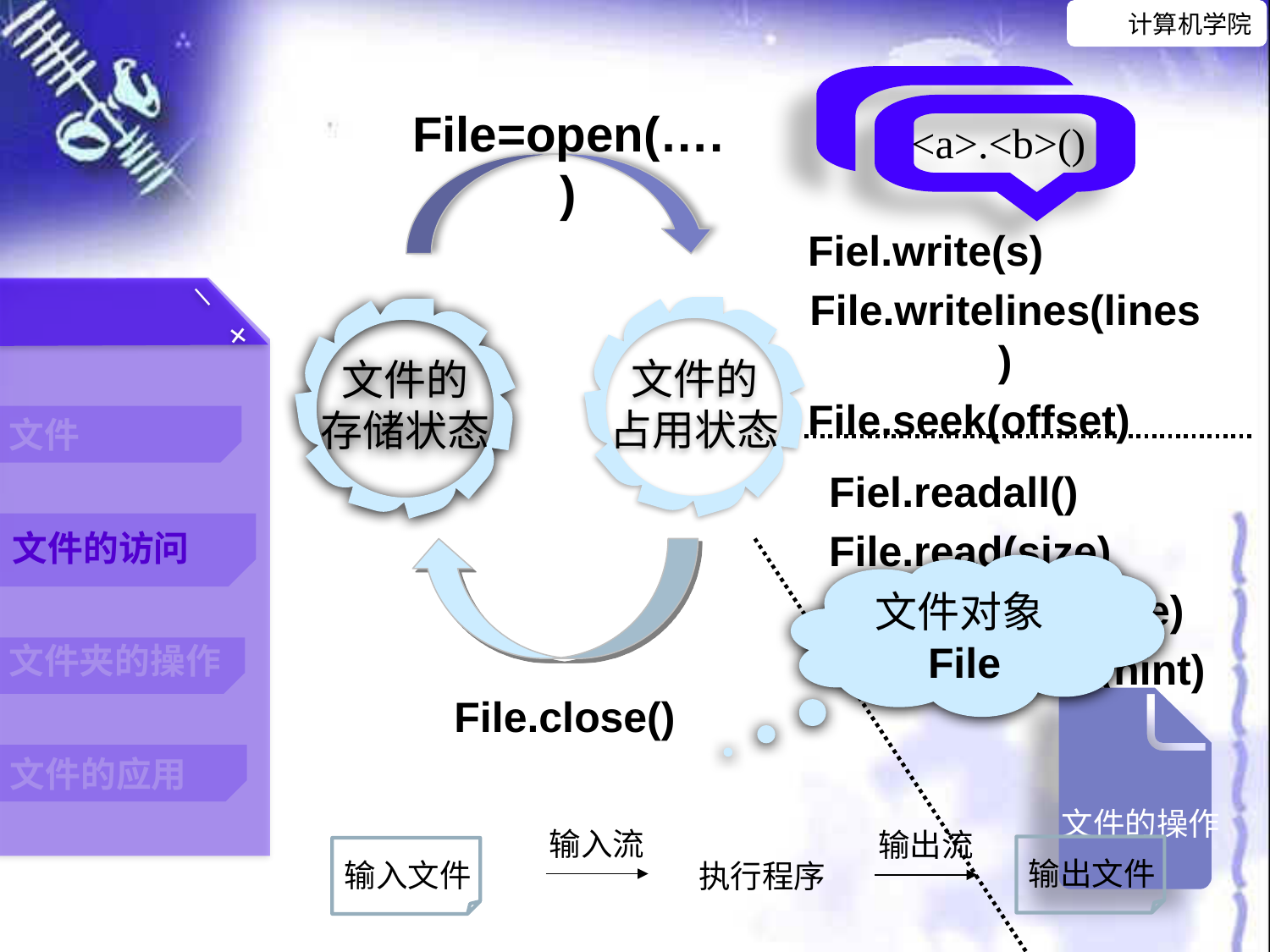

<a>.<b>()
File=open(….)

Fiel.write(s)
File.writelines(lines)
File.seek(offset)
文件的
占用状态
文件的
存储状态
Fiel.readall()
File.read(size)
File.readline(size)
File.readlines(hint)

文件对象File
File.close()

文件的操作
输入流
输出流

执行程序

输出文件
输入文件